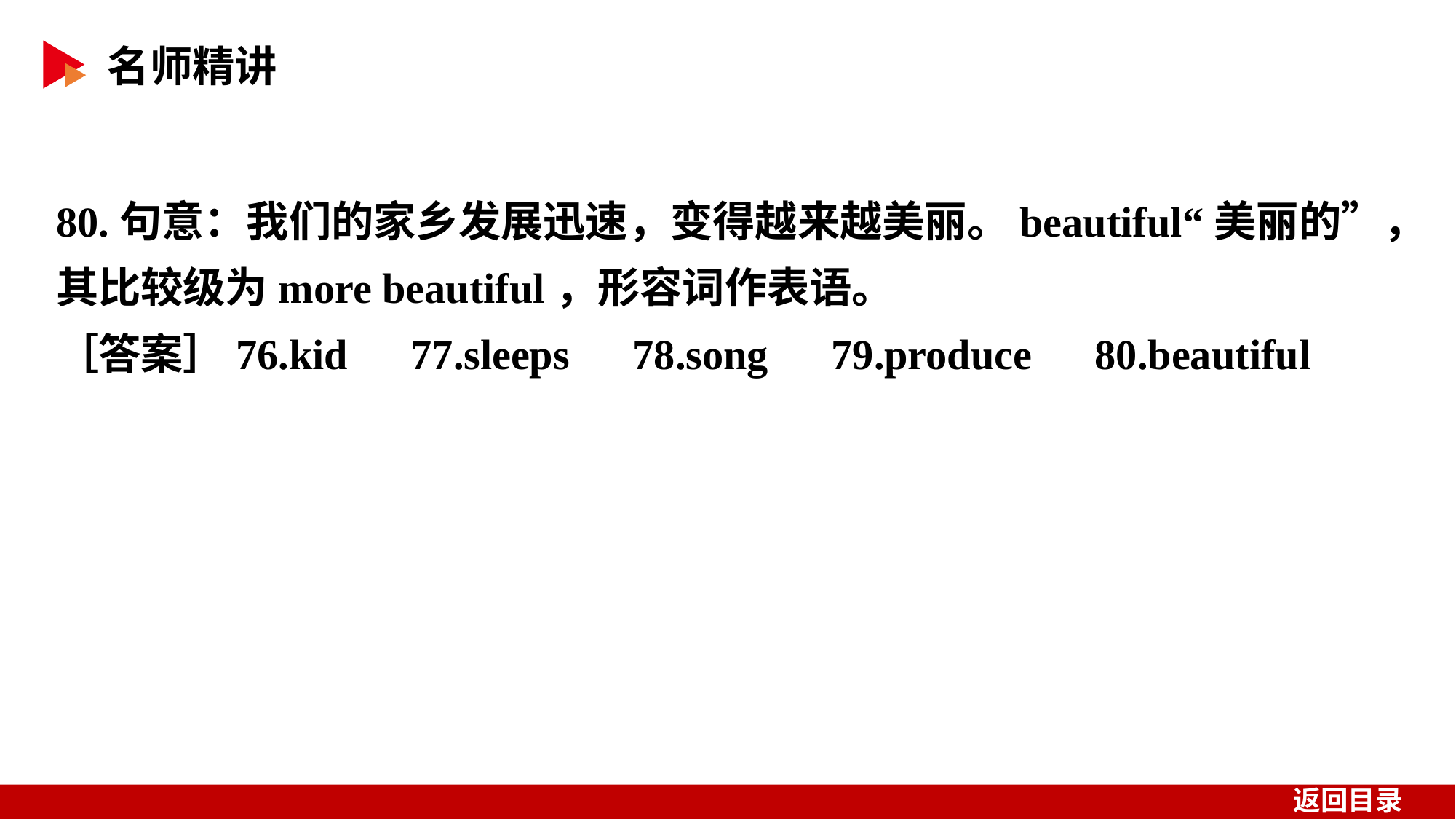

80.句意：我们的家乡发展迅速，变得越来越美丽。beautiful“美丽的”，其比较级为more beautiful，形容词作表语。
［答案］76.kid　77.sleeps　78.song　79.produce　80.beautiful